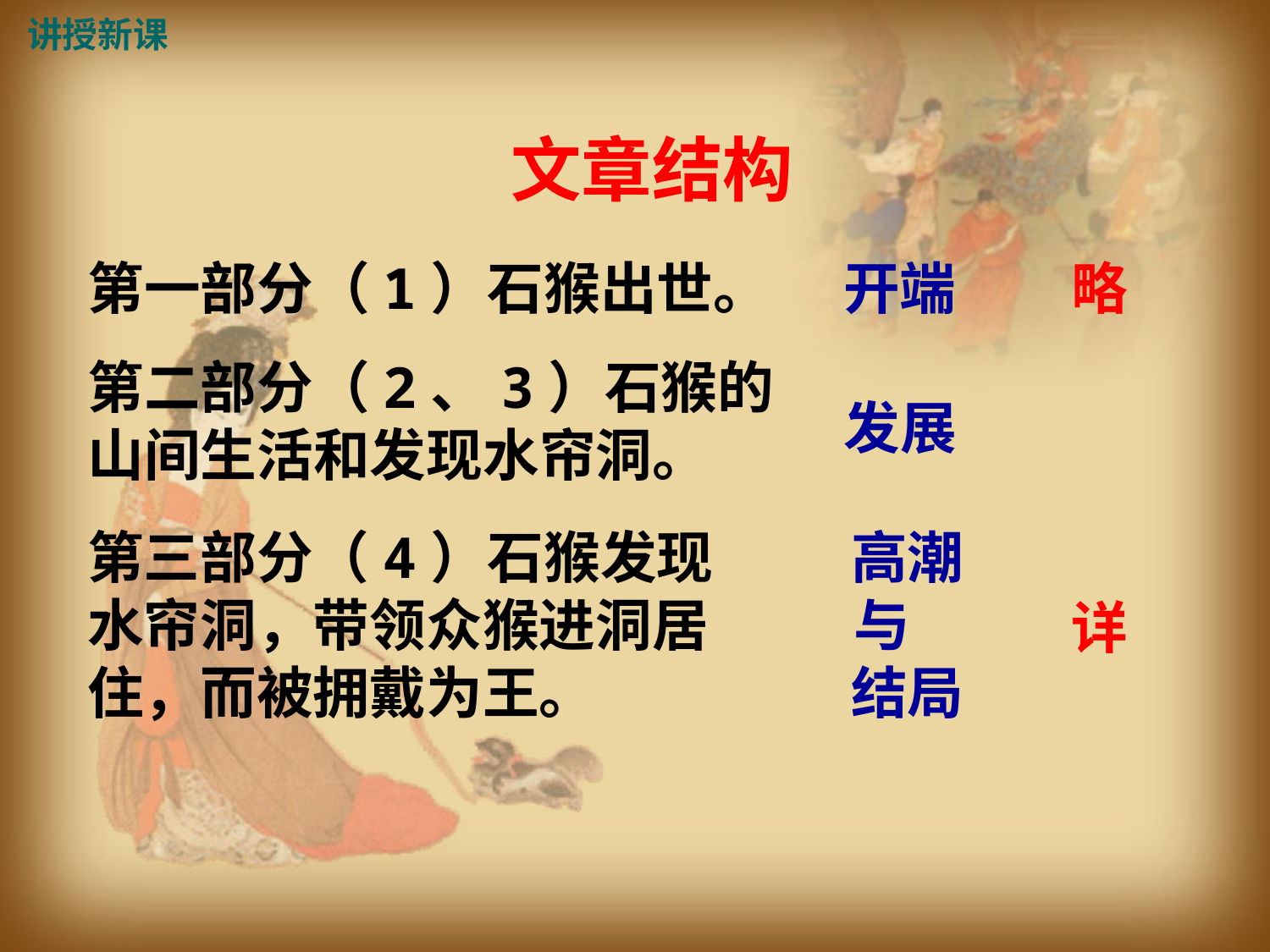

讲授新课
文章结构
第一部分（1）石猴出世。
开端
略
第二部分（2、3）石猴的山间生活和发现水帘洞。
发展
第三部分（4）石猴发现水帘洞，带领众猴进洞居住，而被拥戴为王。
高潮与     结局
详